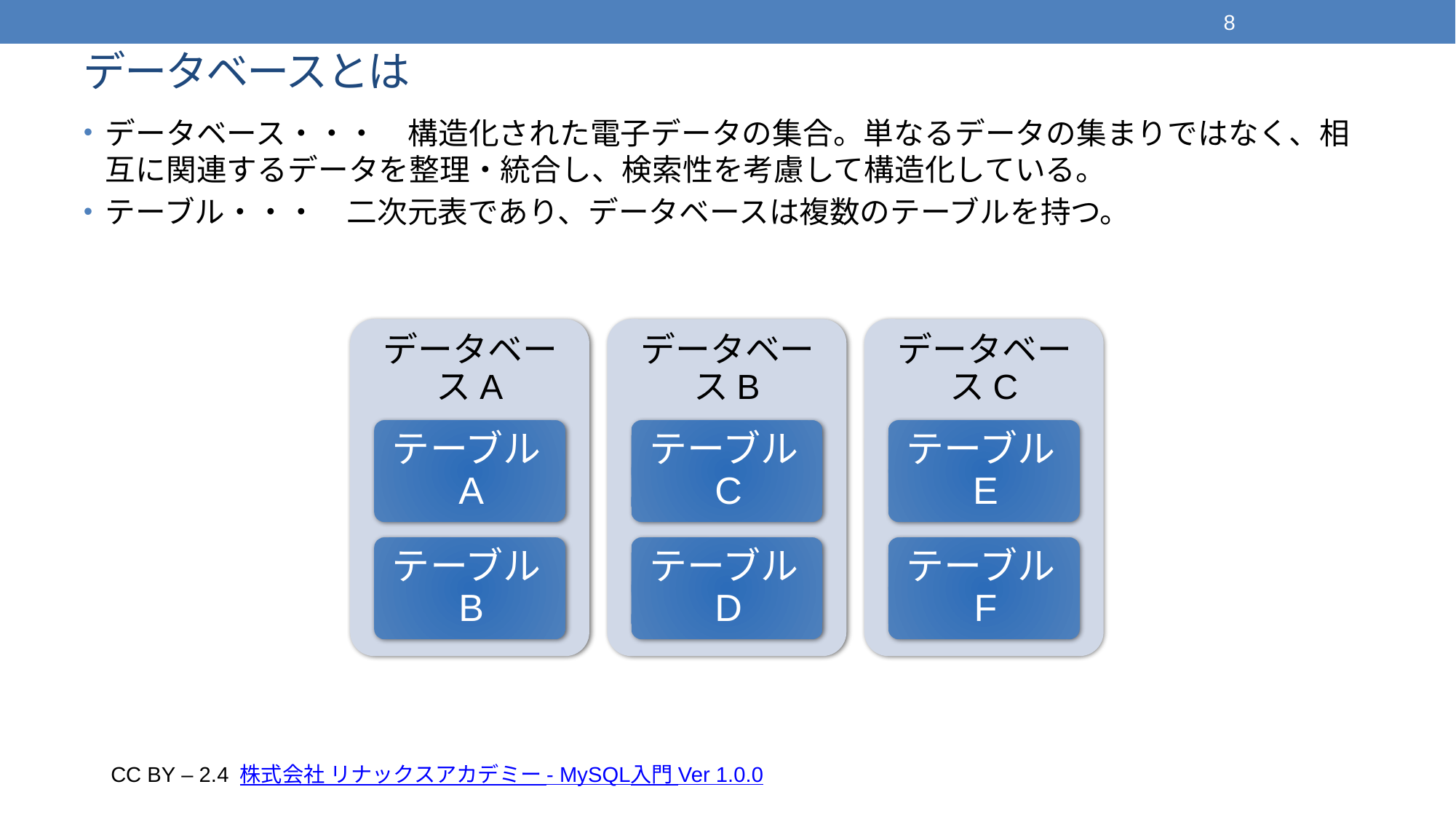

8
# データベースとは
データベース・・・　構造化された電子データの集合。単なるデータの集まりではなく、相互に関連するデータを整理・統合し、検索性を考慮して構造化している。
テーブル・・・　二次元表であり、データベースは複数のテーブルを持つ。
データベースA
テーブルA
テーブルB
データベースB
テーブルC
テーブルD
データベースC
テーブルE
テーブルF
CC BY – 2.4 株式会社 リナックスアカデミー - MySQL入門 Ver 1.0.0